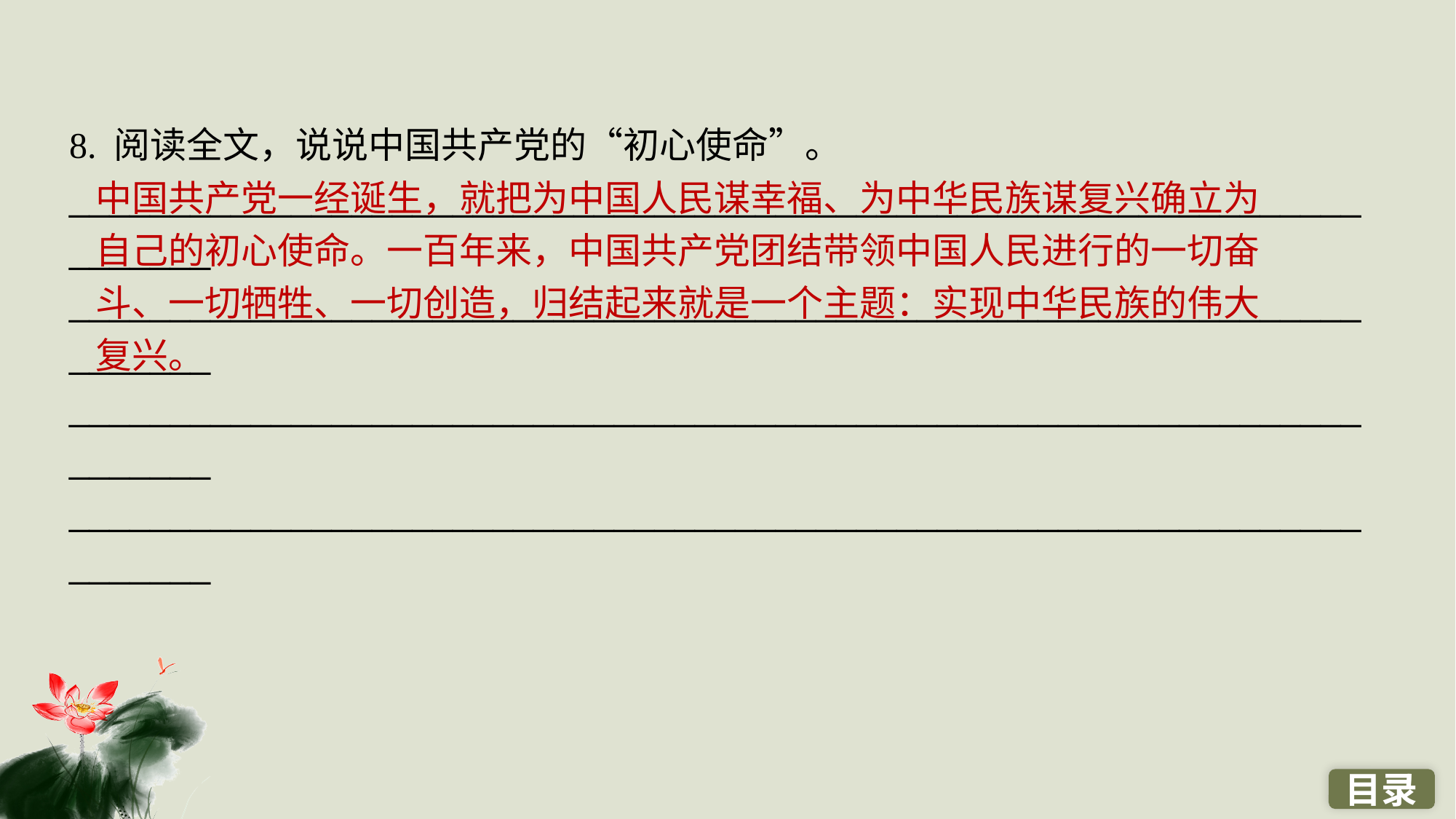

8. 阅读全文，说说中国共产党的“初心使命”。
_______________________________________________________________________
_______________________________________________________________________
_______________________________________________________________________
_______________________________________________________________________

中国共产党一经诞生，就把为中国人民谋幸福、为中华民族谋复兴确立为自己的初心使命。一百年来，中国共产党团结带领中国人民进行的一切奋斗、一切牺牲、一切创造，归结起来就是一个主题：实现中华民族的伟大复兴。